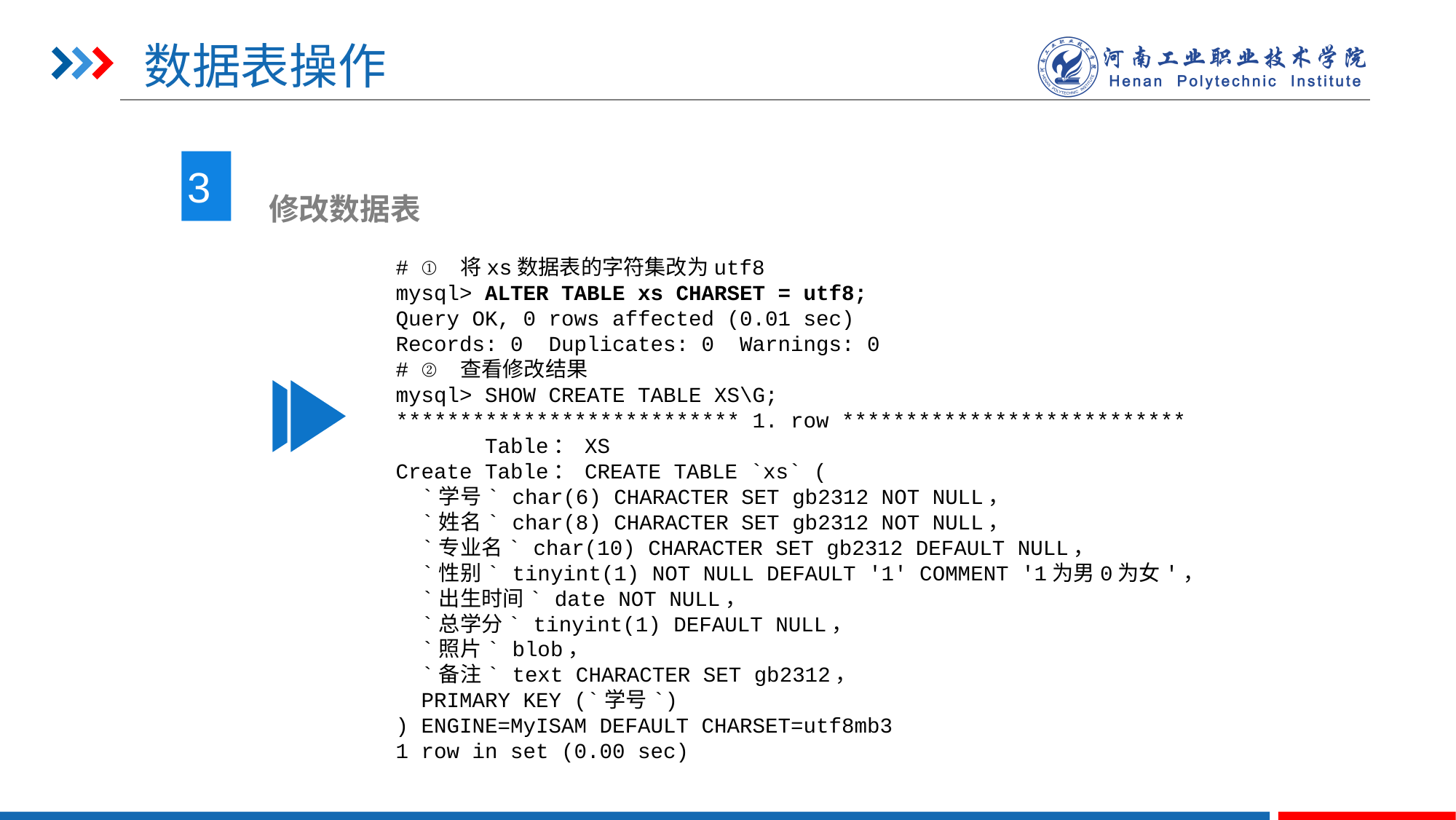

# 数据表操作

3
  修改数据表
# ① 将xs数据表的字符集改为utf8
mysql> ALTER TABLE xs CHARSET = utf8;
Query OK, 0 rows affected (0.01 sec)
Records: 0  Duplicates: 0  Warnings: 0
# ② 查看修改结果
mysql> SHOW CREATE TABLE XS\G;
*************************** 1. row ***************************
       Table： XS
Create Table： CREATE TABLE `xs` (
  `学号` char(6) CHARACTER SET gb2312 NOT NULL，
  `姓名` char(8) CHARACTER SET gb2312 NOT NULL，
  `专业名` char(10) CHARACTER SET gb2312 DEFAULT NULL，
  `性别` tinyint(1) NOT NULL DEFAULT '1' COMMENT '1为男0为女'，
  `出生时间` date NOT NULL，
  `总学分` tinyint(1) DEFAULT NULL，
  `照片` blob，
  `备注` text CHARACTER SET gb2312，
  PRIMARY KEY (`学号`)
) ENGINE=MyISAM DEFAULT CHARSET=utf8mb3
1 row in set (0.00 sec)